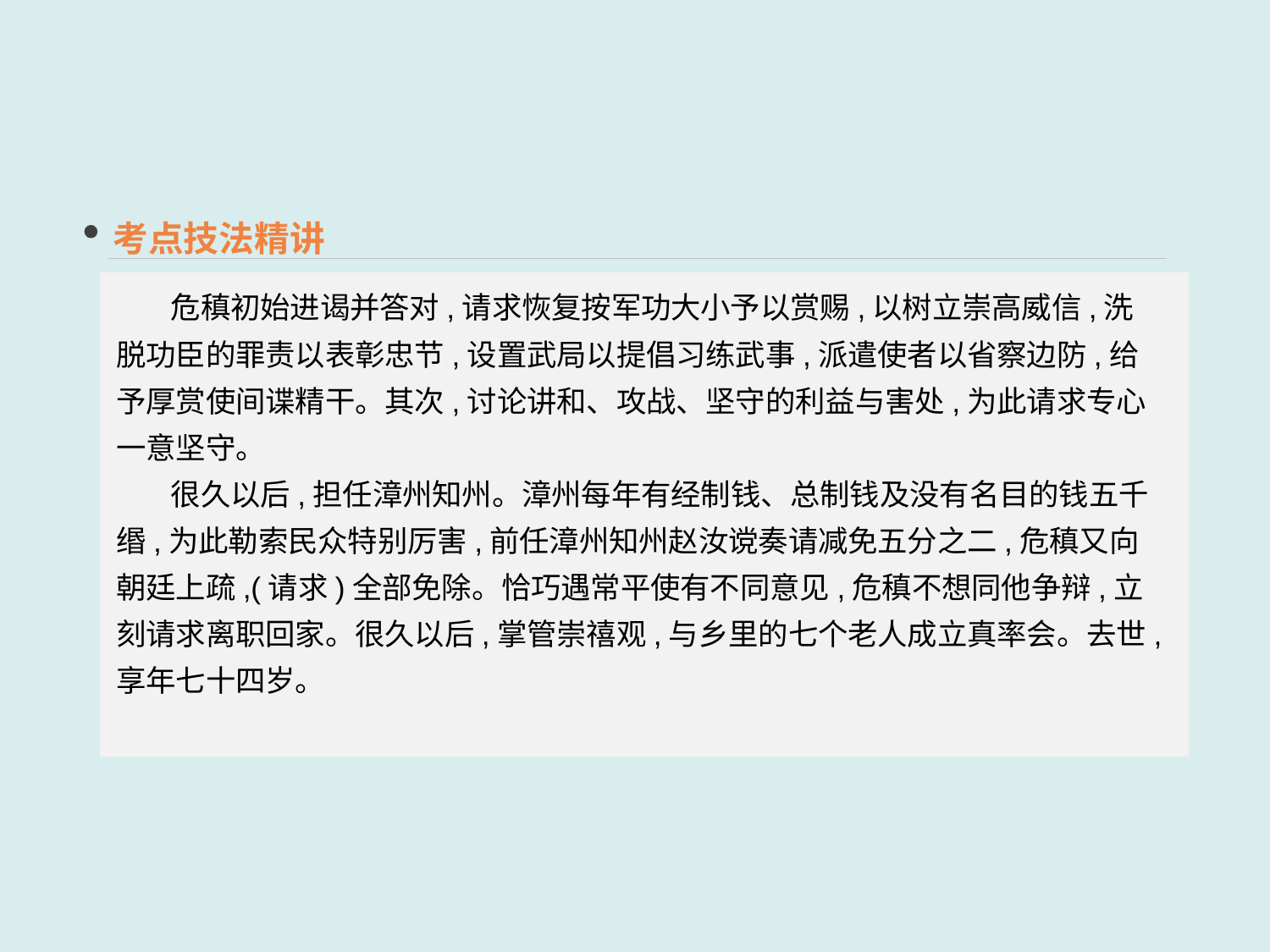

考点技法精讲

       危稹初始进谒并答对,请求恢复按军功大小予以赏赐,以树立崇高威信,洗脱功臣的罪责以表彰忠节,设置武局以提倡习练武事,派遣使者以省察边防,给予厚赏使间谍精干。其次,讨论讲和、攻战、坚守的利益与害处,为此请求专心一意坚守。
       很久以后,担任漳州知州。漳州每年有经制钱、总制钱及没有名目的钱五千缗,为此勒索民众特别厉害,前任漳州知州赵汝谠奏请减免五分之二,危稹又向朝廷上疏,(请求)全部免除。恰巧遇常平使有不同意见,危稹不想同他争辩,立刻请求离职回家。很久以后,掌管崇禧观,与乡里的七个老人成立真率会。去世,享年七十四岁。